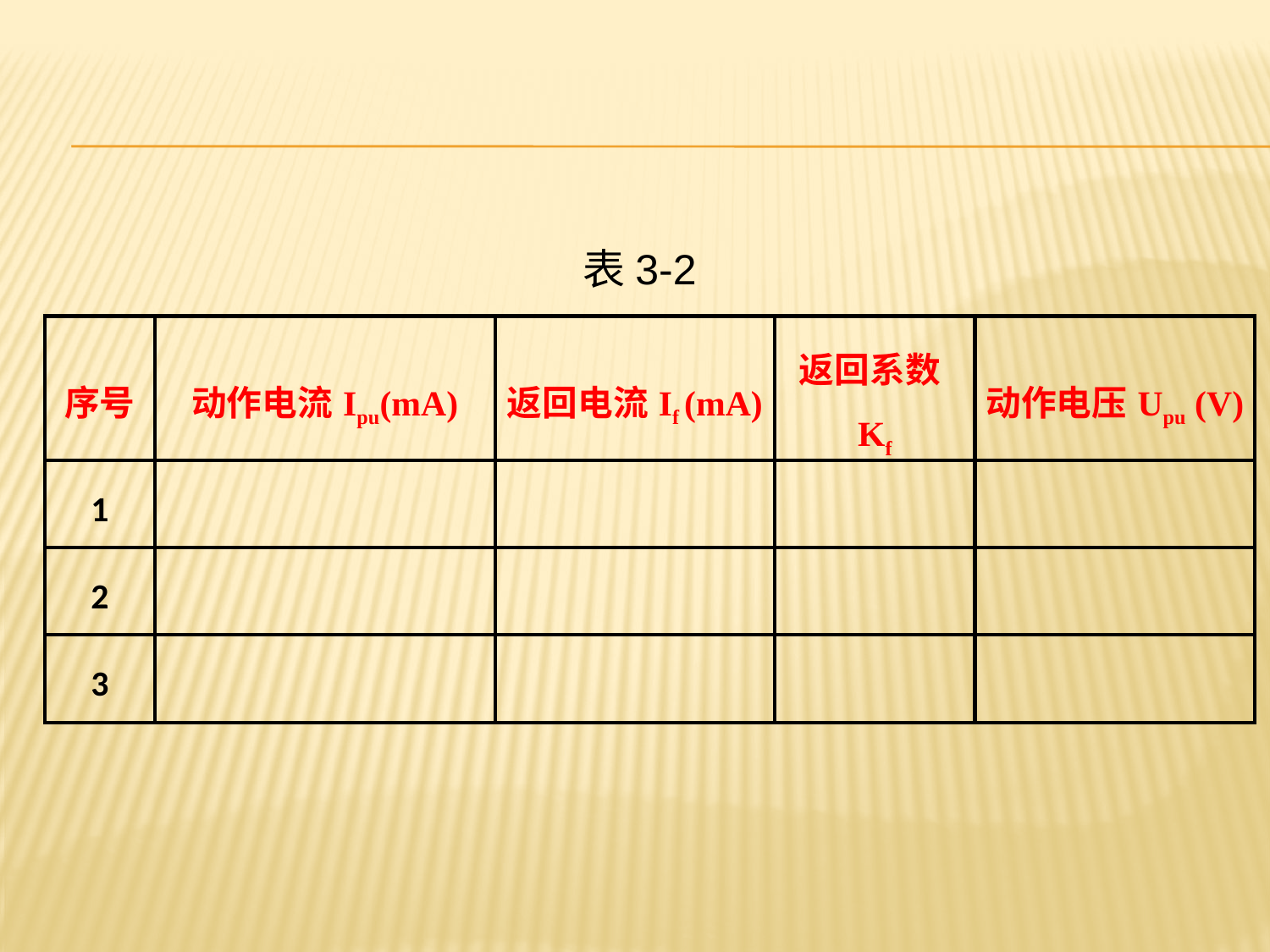

表3-2
| 序号 | 动作电流Ipu(mA) | 返回电流If (mA) | 返回系数Kf | 动作电压Upu (V) |
| --- | --- | --- | --- | --- |
| 1 |  |  |  |  |
| 2 |  |  |  |  |
| 3 |  |  |  |  |